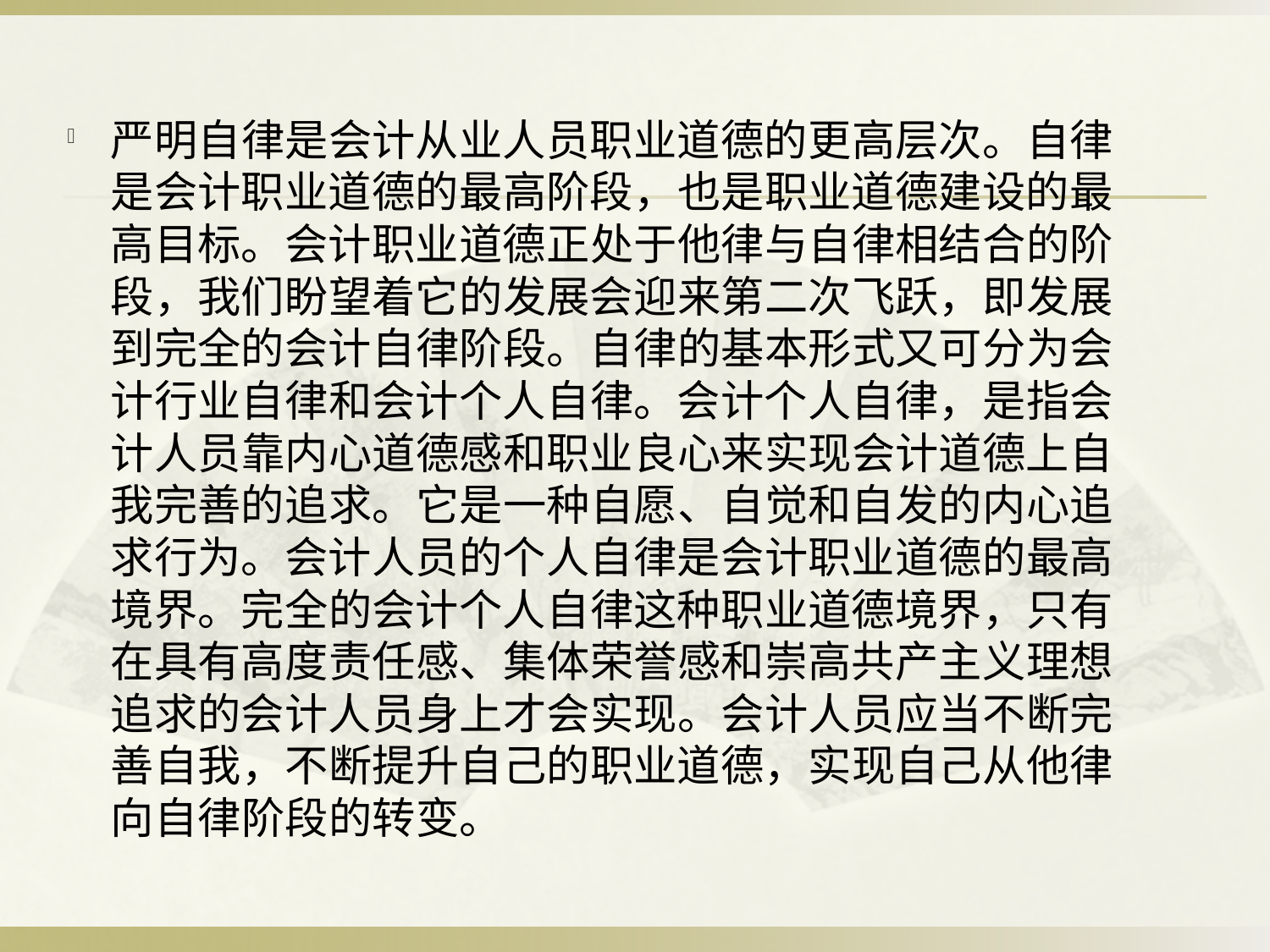

严明自律是会计从业人员职业道德的更高层次。自律是会计职业道德的最高阶段，也是职业道德建设的最高目标。会计职业道德正处于他律与自律相结合的阶段，我们盼望着它的发展会迎来第二次飞跃，即发展到完全的会计自律阶段。自律的基本形式又可分为会计行业自律和会计个人自律。会计个人自律，是指会计人员靠内心道德感和职业良心来实现会计道德上自我完善的追求。它是一种自愿、自觉和自发的内心追求行为。会计人员的个人自律是会计职业道德的最高境界。完全的会计个人自律这种职业道德境界，只有在具有高度责任感、集体荣誉感和崇高共产主义理想追求的会计人员身上才会实现。会计人员应当不断完善自我，不断提升自己的职业道德，实现自己从他律向自律阶段的转变。